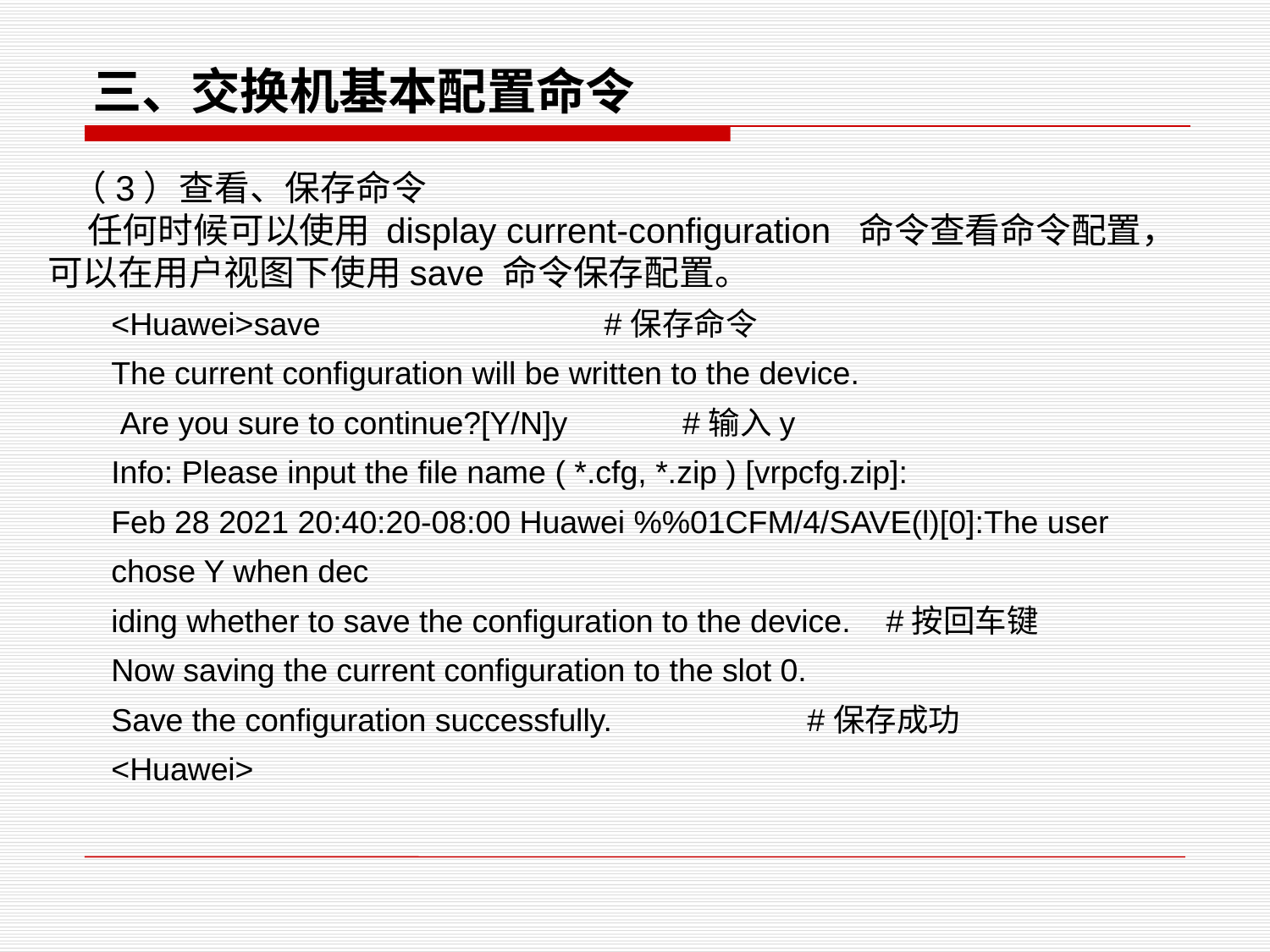

三、交换机基本配置命令
  （3）查看、保存命令
    任何时候可以使用 display current-configuration  命令查看命令配置，可以在用户视图下使用save 命令保存配置。
<Huawei>save                                #保存命令
The current configuration will be written to the device.
 Are you sure to continue?[Y/N]y             #输入y
Info: Please input the file name ( *.cfg, *.zip ) [vrpcfg.zip]:
Feb 28 2021 20:40:20-08:00 Huawei %%01CFM/4/SAVE(l)[0]:The user chose Y when dec
iding whether to save the configuration to the device.    #按回车键
Now saving the current configuration to the slot 0.
Save the configuration successfully.                      #保存成功
<Huawei>
65